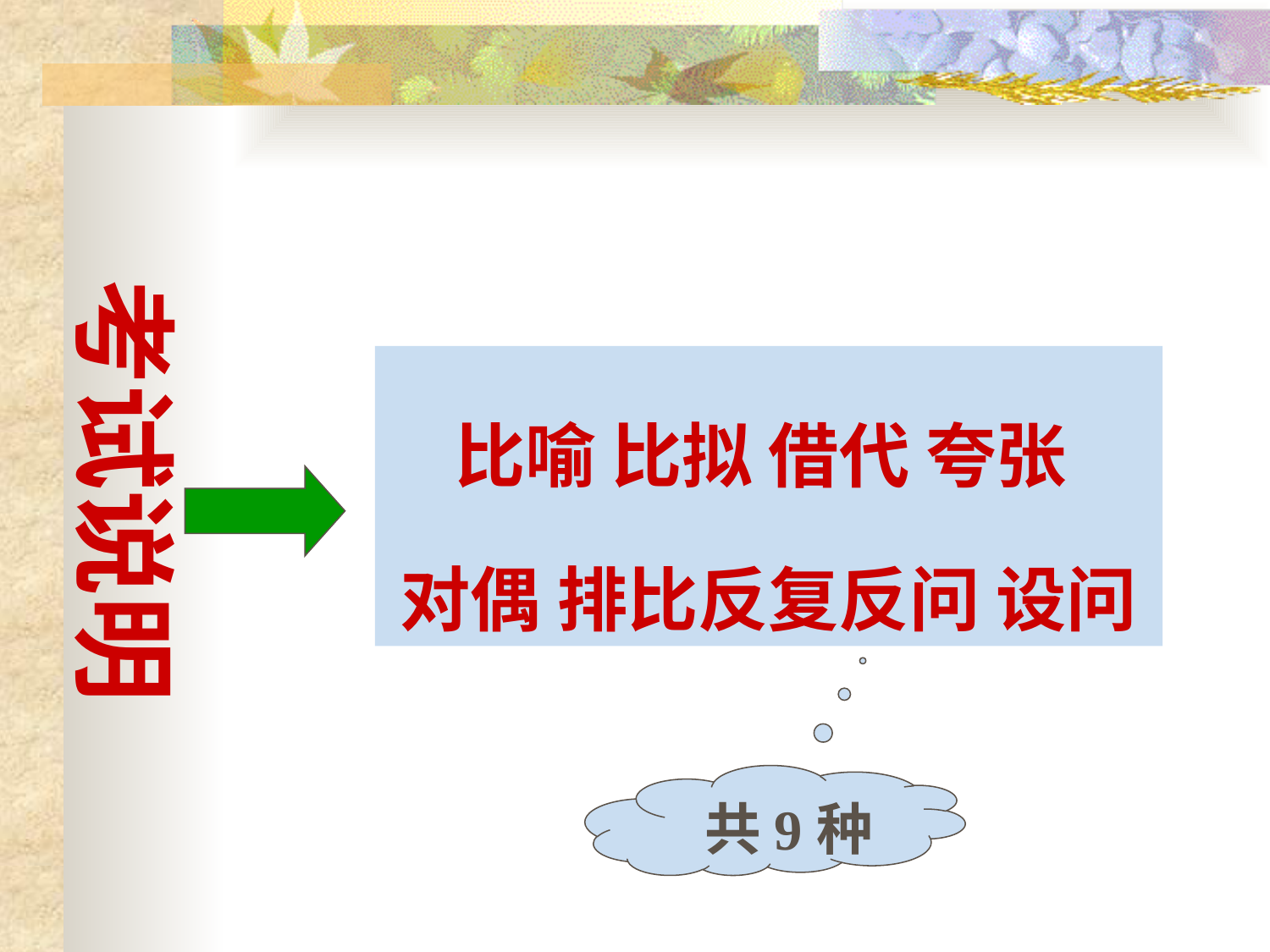

考试说明
比喻 比拟 借代 夸张
对偶 排比反复反问 设问

共9种